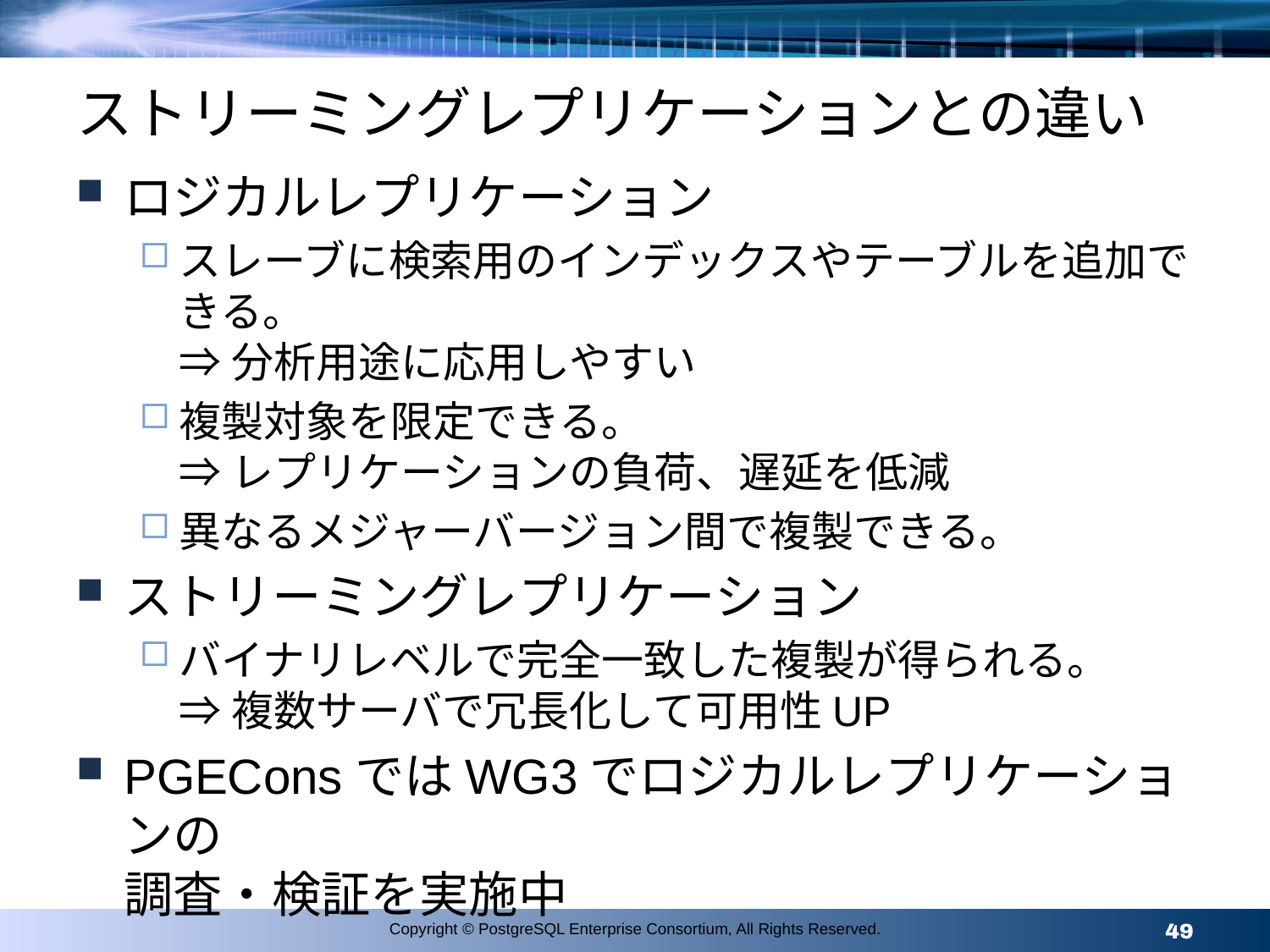

# ストリーミングレプリケーションとの違い
ロジカルレプリケーション
スレーブに検索用のインデックスやテーブルを追加できる。
⇒ 分析用途に応用しやすい
複製対象を限定できる。
⇒ レプリケーションの負荷、遅延を低減
異なるメジャーバージョン間で複製できる。
ストリーミングレプリケーション
バイナリレベルで完全一致した複製が得られる。
⇒ 複数サーバで冗長化して可用性UP
PGEConsではWG3でロジカルレプリケーションの
調査・検証を実施中
49